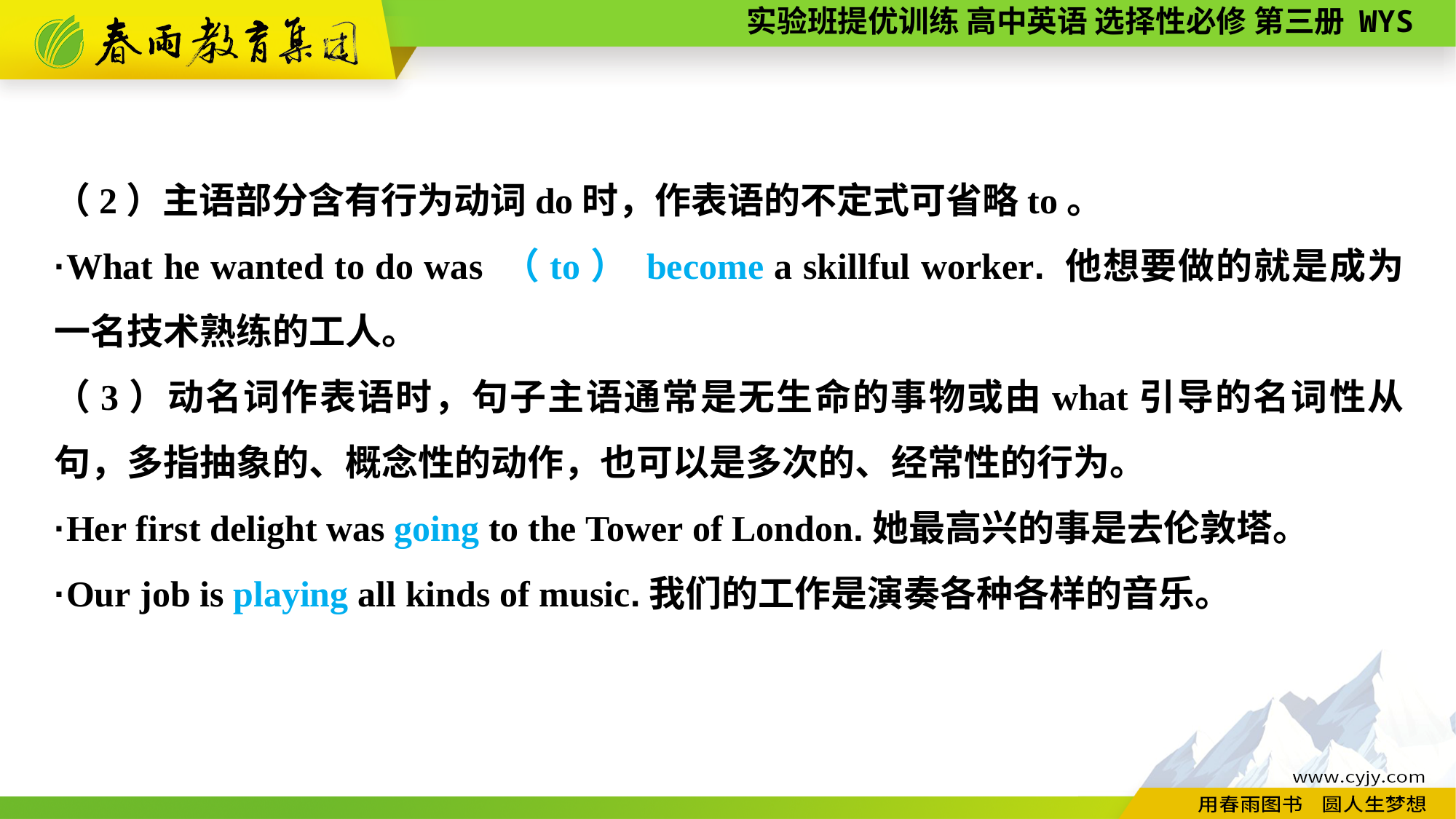

（2）主语部分含有行为动词do时，作表语的不定式可省略to。
·What he wanted to do was （to） become a skillful worker. 他想要做的就是成为一名技术熟练的工人。
（3）动名词作表语时，句子主语通常是无生命的事物或由what引导的名词性从句，多指抽象的、概念性的动作，也可以是多次的、经常性的行为。
·Her first delight was going to the Tower of London.她最高兴的事是去伦敦塔。
·Our job is playing all kinds of music.我们的工作是演奏各种各样的音乐。